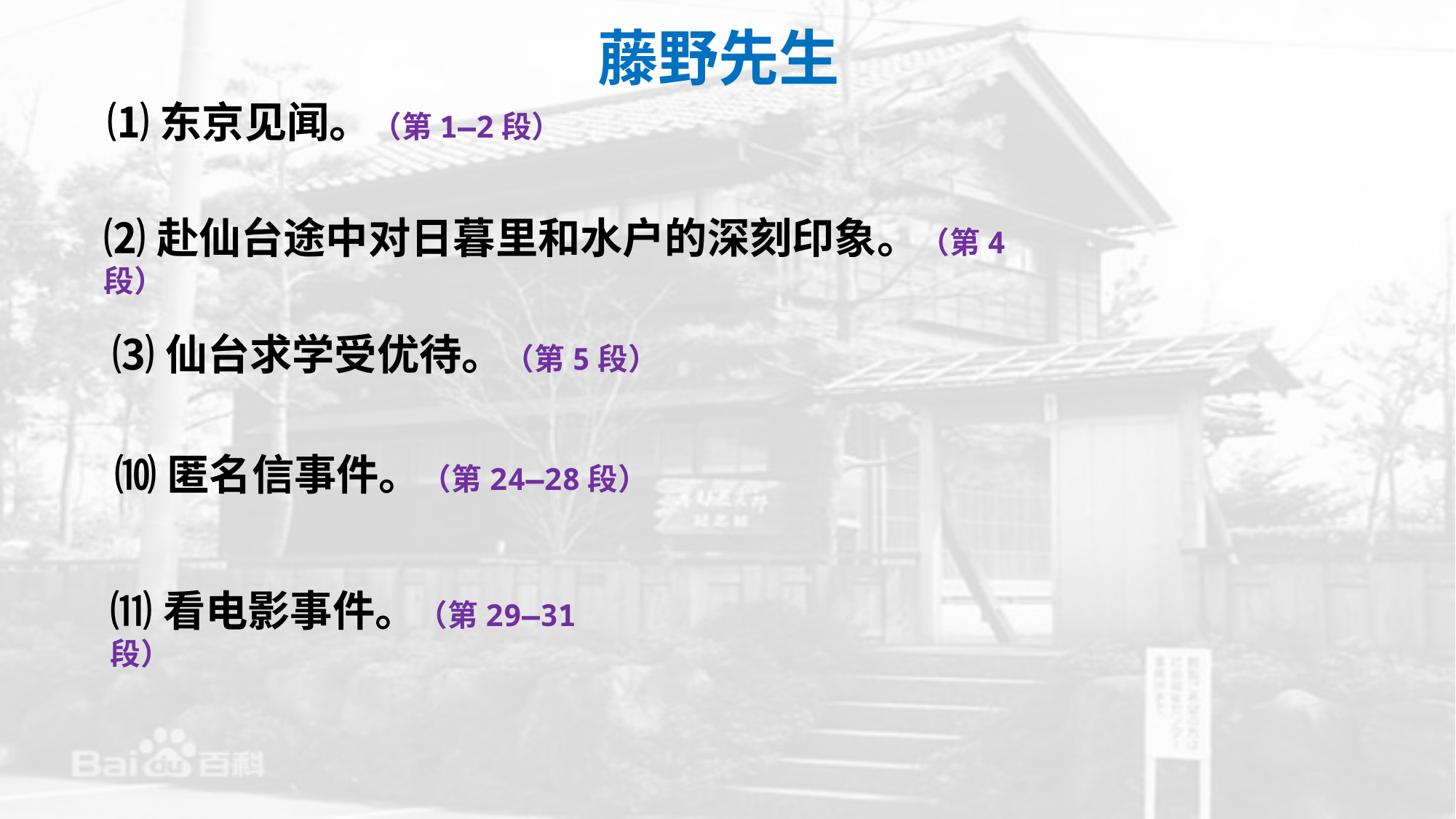

藤野先生
⑴东京见闻。（第1—2段）
⑵赴仙台途中对日暮里和水户的深刻印象。（第4段）
⑶仙台求学受优待。（第5段）
⑽匿名信事件。（第24—28段）
⑾看电影事件。（第29—31段）